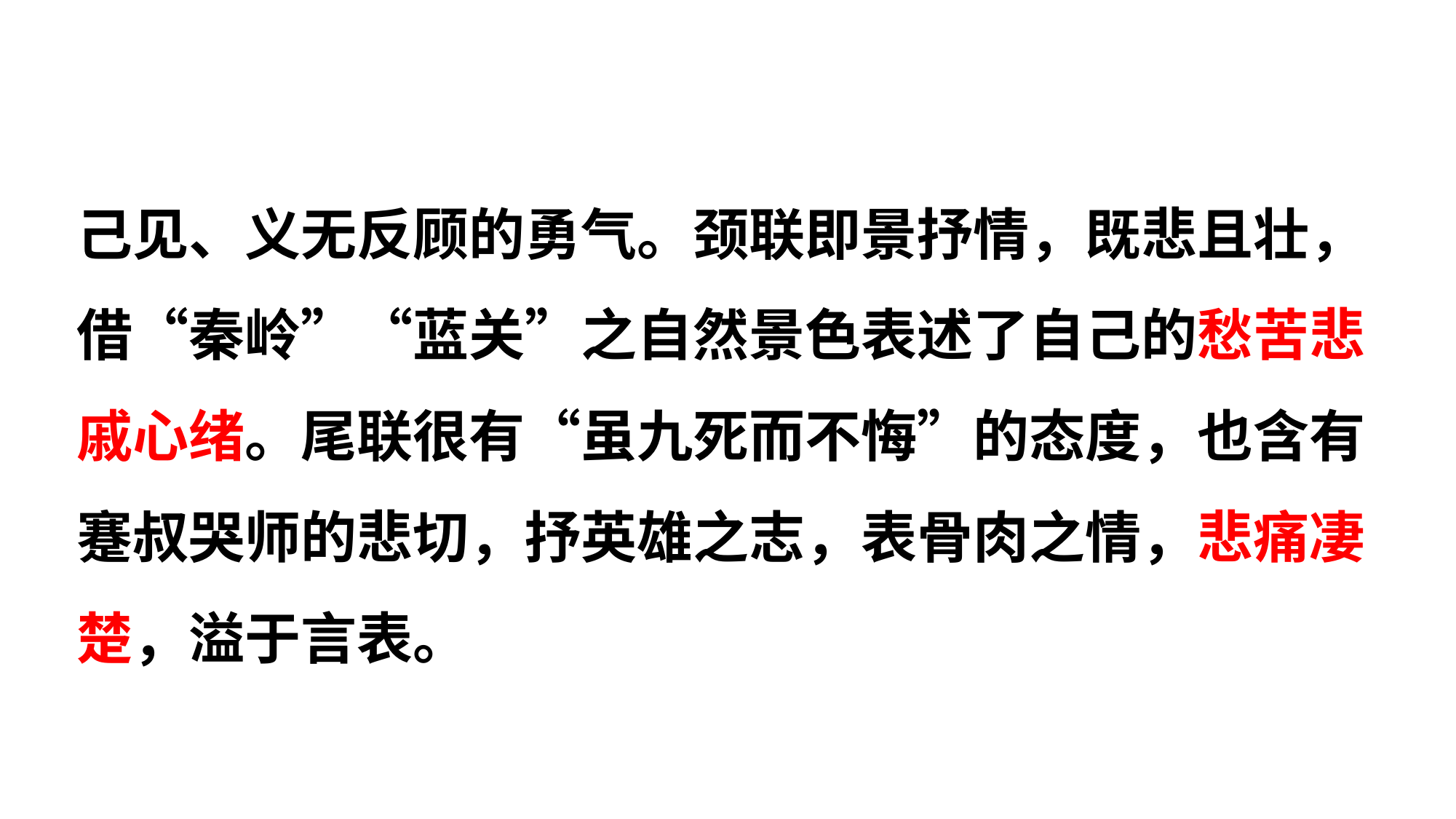

己见、义无反顾的勇气。颈联即景抒情，既悲且壮，借“秦岭”“蓝关”之自然景色表述了自己的愁苦悲戚心绪。尾联很有“虽九死而不悔”的态度，也含有蹇叔哭师的悲切，抒英雄之志，表骨肉之情，悲痛凄楚，溢于言表。
状元成才路
状元成才路
状元成才路
状元成才路
状元成才路
状元成才路
状元成才路
状元成才路
状元成才路
状元成才路
状元成才路
状元成才路
状元成才路
状元成才路
状元成才路
状元成才路
状元成才路
状元成才路
状元成才路
状元成才路
状元成才路
状元成才路
状元成才路
状元成才路
状元成才路
状元成才路
状元成才路
状元成才路
状元成才路
状元成才路
状元成才路
状元成才路
状元成才路
状元成才路
状元成才路
状元成才路
状元成才路
状元成才路
状元成才路
状元成才路
状元成才路
状元成才路
状元成才路
状元成才路
状元成才路
状元成才路
状元成才路
状元成才路
状元成才路
状元成才路
状元成才路
状元成才路
状元成才路
状元成才路
状元成才路
状元成才路
状元成才路
状元成才路
状元成才路
状元成才路
状元成才路
状元成才路
状元成才路
状元成才路
状元成才路
状元成才路
状元成才路
状元成才路
状元成才路
状元成才路
状元成才路
状元成才路
状元成才路
状元成才路
状元成才路
状元成才路
状元成才路
状元成才路
状元成才路
状元成才路
状元成才路
状元成才路
状元成才路
状元成才路
状元成才路
状元成才路
状元成才路
状元成才路
状元成才路
状元成才路
状元成才路
状元成才路
状元成才路
状元成才路
状元成才路
状元成才路
状元成才路
状元成才路
状元成才路
状元成才路